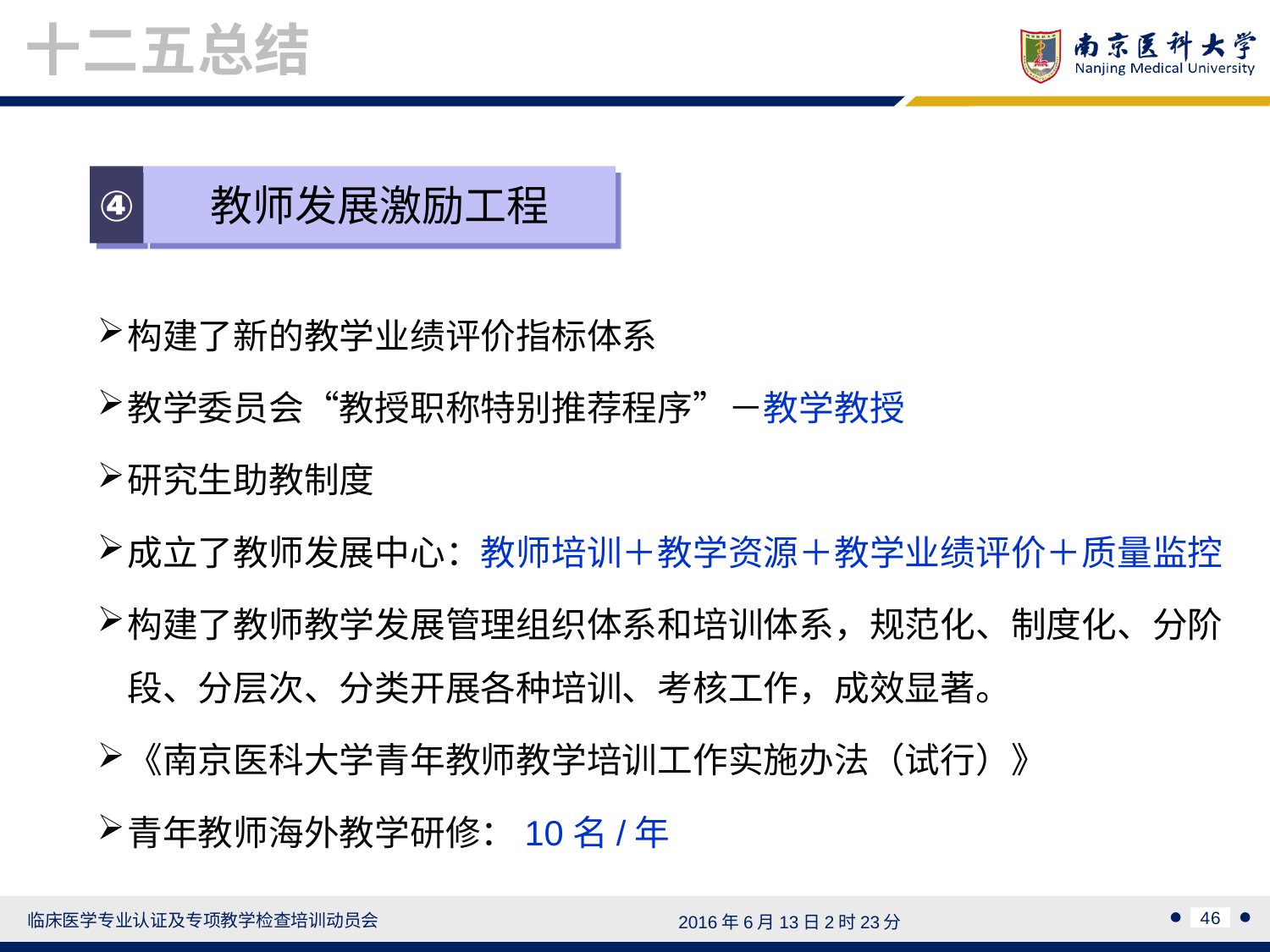

十二五总结
④
教师发展激励工程
构建了新的教学业绩评价指标体系
教学委员会“教授职称特别推荐程序”－教学教授
研究生助教制度
成立了教师发展中心：教师培训＋教学资源＋教学业绩评价＋质量监控
构建了教师教学发展管理组织体系和培训体系，规范化、制度化、分阶段、分层次、分类开展各种培训、考核工作，成效显著。
《南京医科大学青年教师教学培训工作实施办法（试行）》
青年教师海外教学研修：10名/年